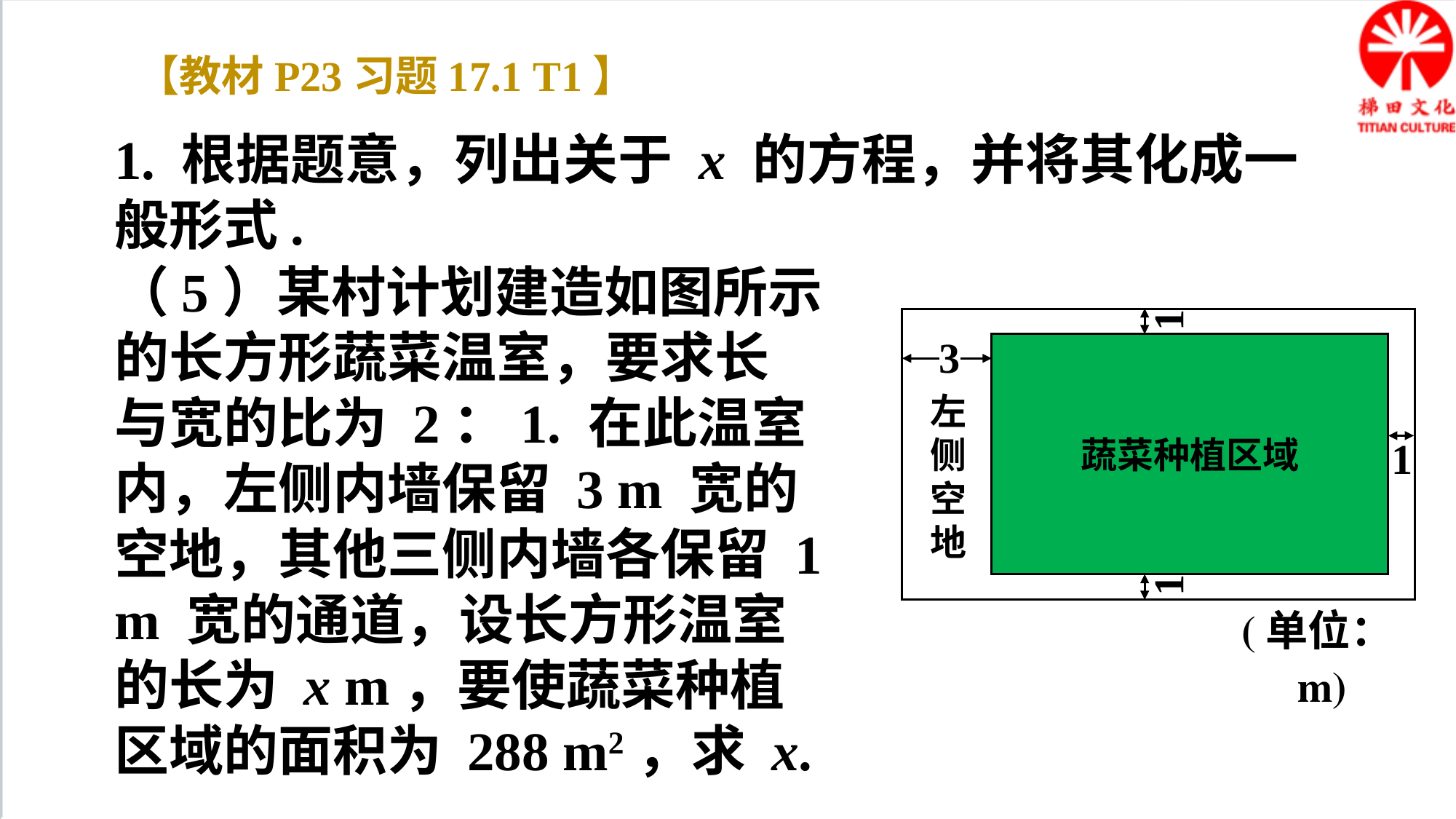

【教材P23习题17.1 T1】
1. 根据题意，列出关于 x 的方程，并将其化成一般形式.
（5）某村计划建造如图所示的长方形蔬菜温室，要求长与宽的比为 2：1. 在此温室内，左侧内墙保留 3 m 宽的空地，其他三侧内墙各保留 1 m 宽的通道，设长方形温室的长为 x m，要使蔬菜种植区域的面积为 288 m2，求 x.
1
3
1
1
(单位：m)

左侧空地
蔬菜种植区域